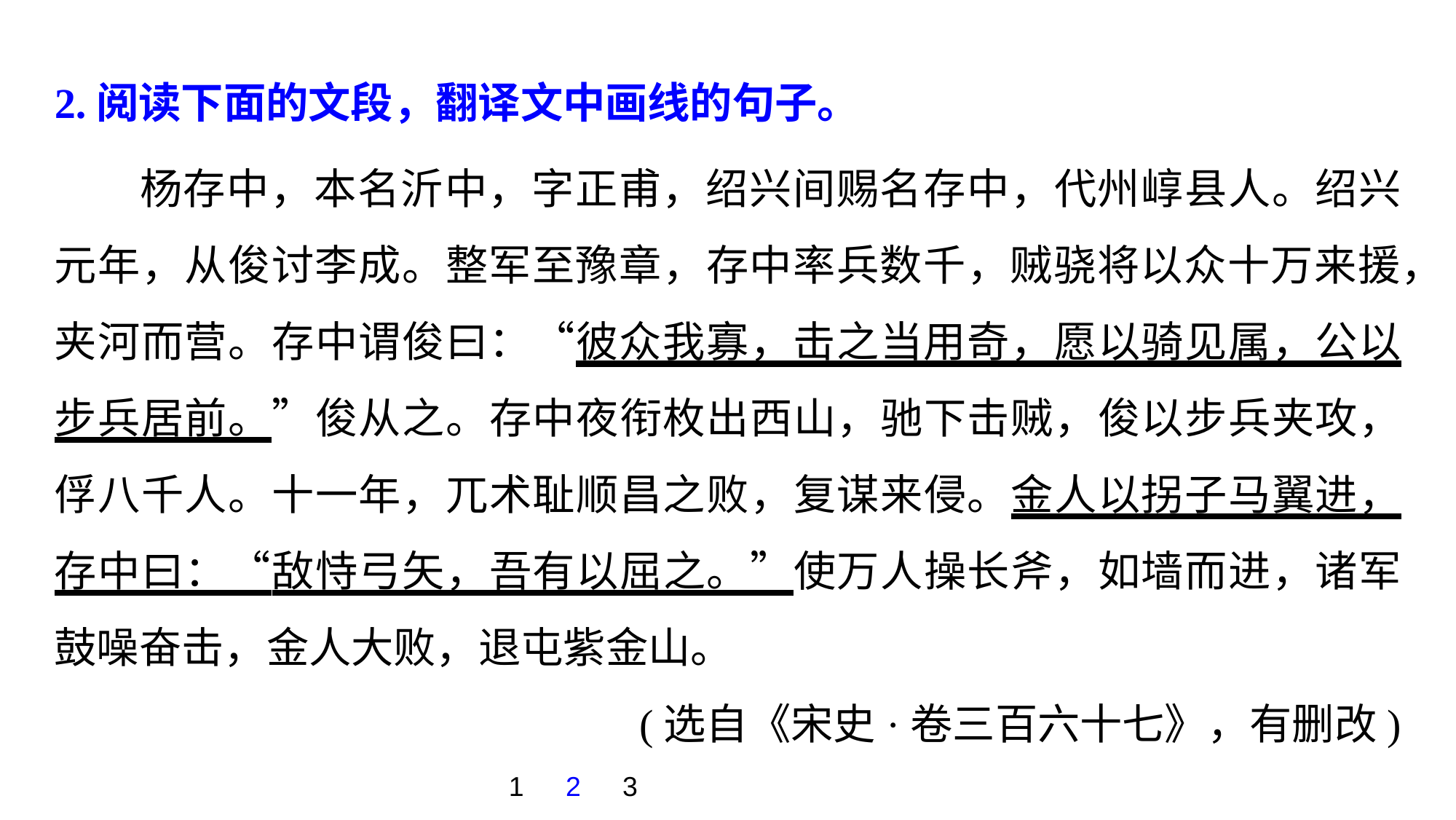

2.阅读下面的文段，翻译文中画线的句子。
杨存中，本名沂中，字正甫，绍兴间赐名存中，代州崞县人。绍兴元年，从俊讨李成。整军至豫章，存中率兵数千，贼骁将以众十万来援，夹河而营。存中谓俊曰：“彼众我寡，击之当用奇，愿以骑见属，公以步兵居前。”俊从之。存中夜衔枚出西山，驰下击贼，俊以步兵夹攻，俘八千人。十一年，兀术耻顺昌之败，复谋来侵。金人以拐子马翼进，存中曰：“敌恃弓矢，吾有以屈之。”使万人操长斧，如墙而进，诸军鼓噪奋击，金人大败，退屯紫金山。
(选自《宋史·卷三百六十七》，有删改)
1
2
3